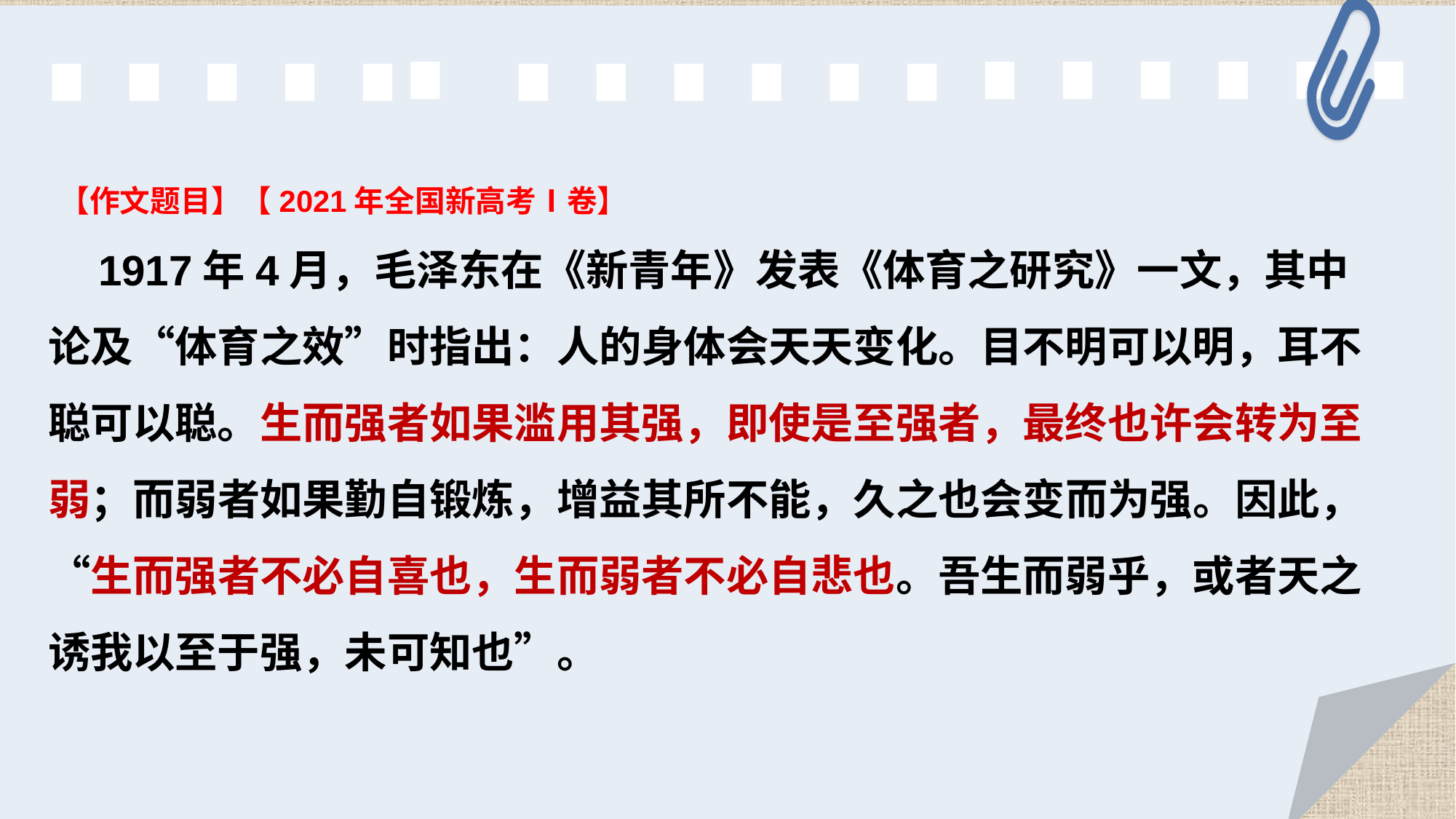

【作文题目】【2021年全国新高考Ⅰ卷】
      1917年4月，毛泽东在《新青年》发表《体育之研究》一文，其中论及“体育之效”时指出：人的身体会天天变化。目不明可以明，耳不聪可以聪。生而强者如果滥用其强，即使是至强者，最终也许会转为至弱；而弱者如果勤自锻炼，增益其所不能，久之也会变而为强。因此，“生而强者不必自喜也，生而弱者不必自悲也。吾生而弱乎，或者天之诱我以至于强，未可知也”。

40